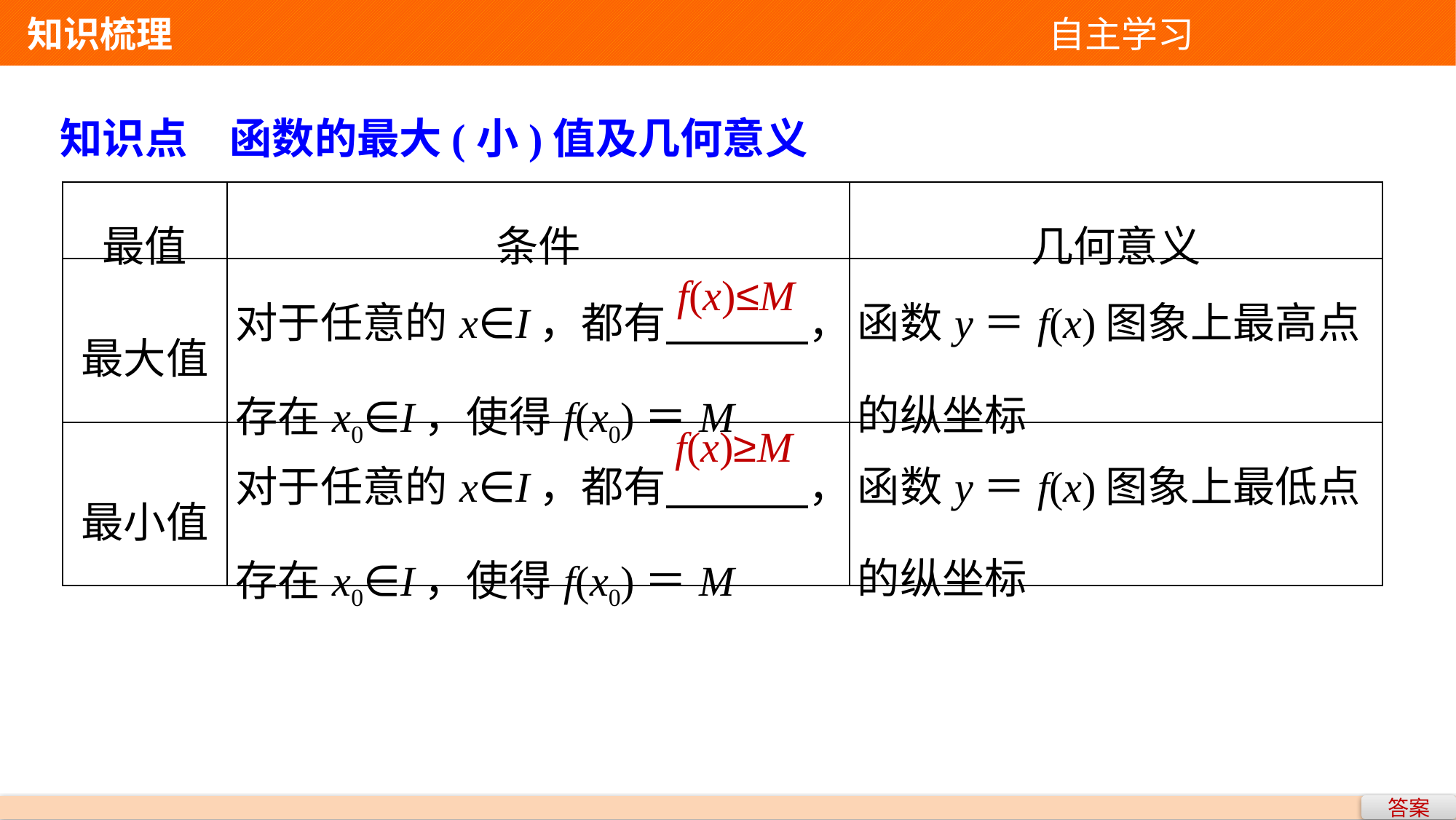

知识梳理                                                                                                           自主学习
知识点　函数的最大(小)值及几何意义
| 最值 | 条件 | 几何意义 |
| --- | --- | --- |
| 最大值 | 对于任意的x∈I，都有 ，存在x0∈I，使得f(x0)＝M | 函数y＝f(x)图象上最高点的纵坐标 |
| 最小值 | 对于任意的x∈I，都有 ，存在x0∈I，使得f(x0)＝M | 函数y＝f(x)图象上最低点的纵坐标 |
f(x)≤M
f(x)≥M
答案